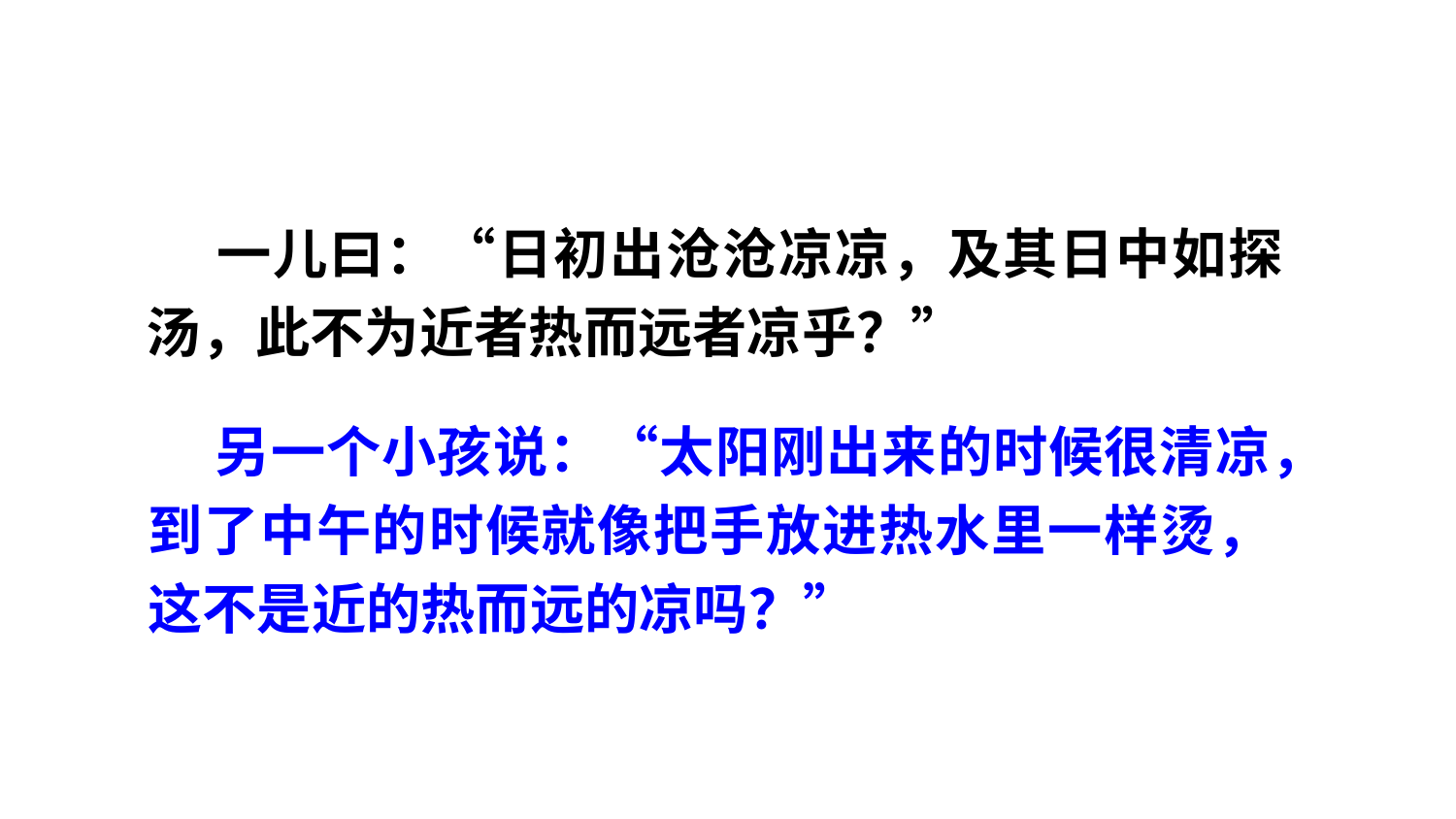

一儿曰：“日初出沧沧凉凉，及其日中如探汤，此不为近者热而远者凉乎？”
    另一个小孩说：“太阳刚出来的时候很清凉，到了中午的时候就像把手放进热水里一样烫，这不是近的热而远的凉吗？”